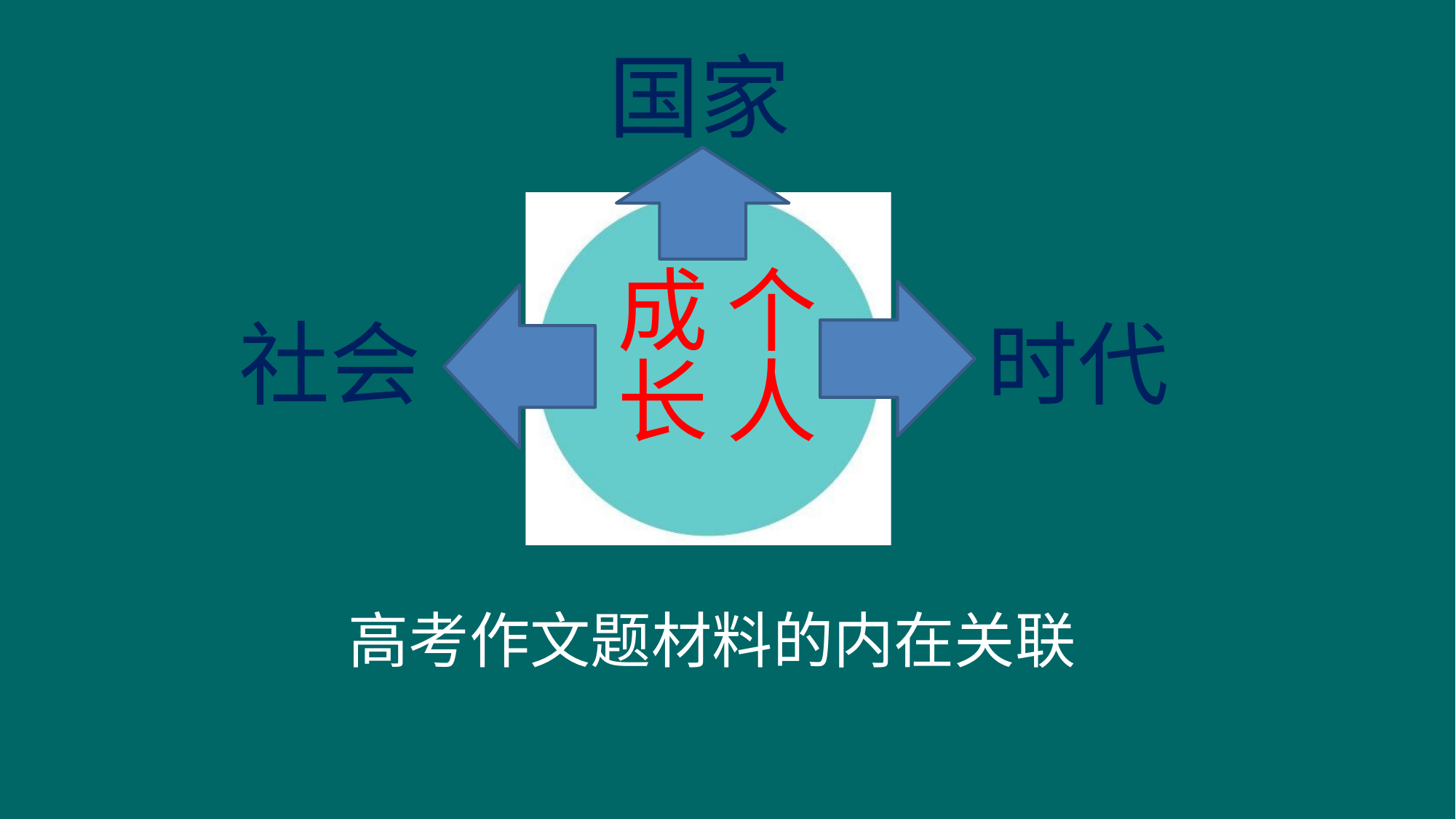

国家

# 成个 长人

社会
时代
高考作文题材料的内在关联